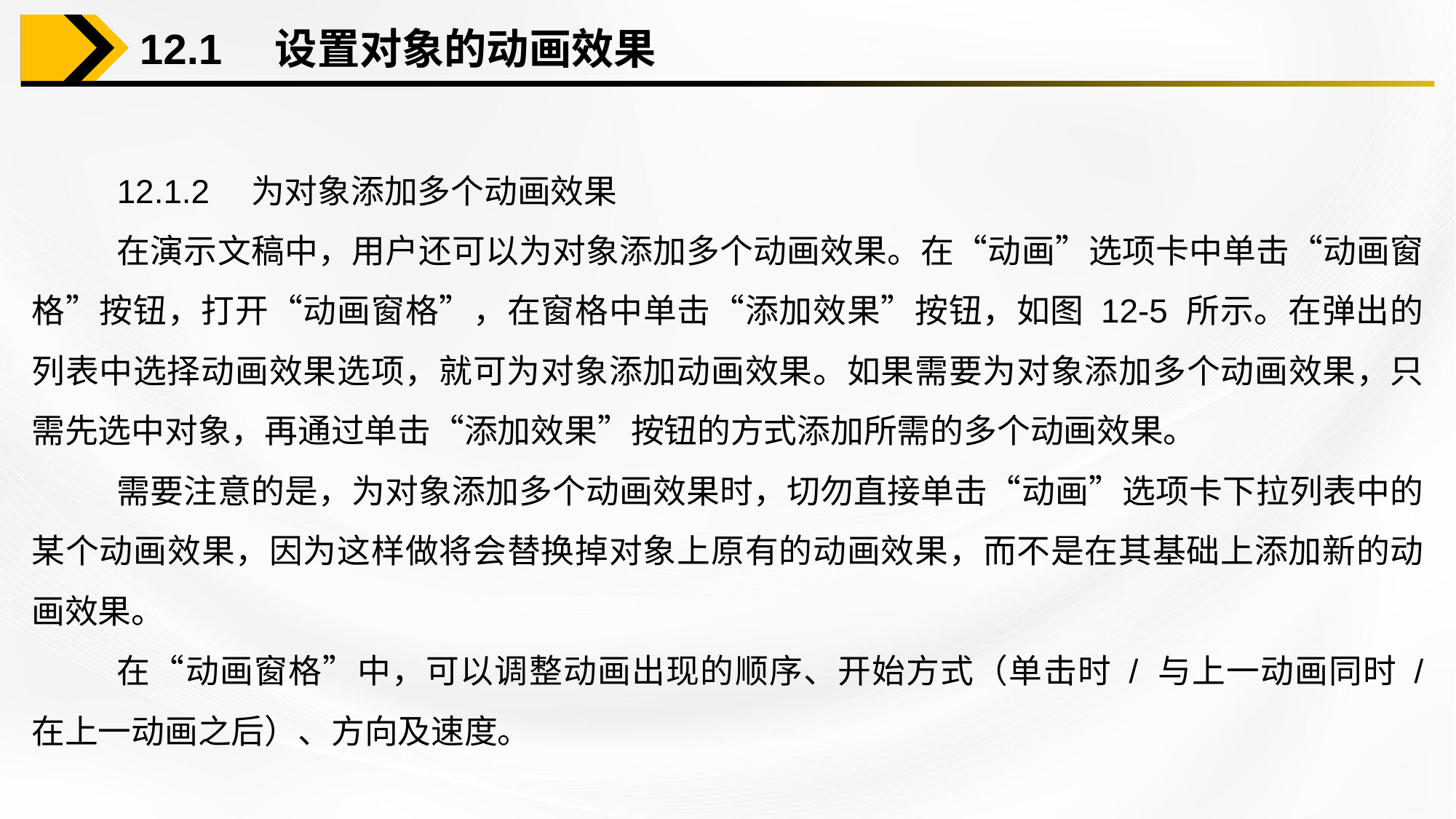

12.1　设置对象的动画效果
12.1.2　为对象添加多个动画效果
在演示文稿中，用户还可以为对象添加多个动画效果。在“动画”选项卡中单击“动画窗格”按钮，打开“动画窗格”，在窗格中单击“添加效果”按钮，如图 12-5 所示。在弹出的列表中选择动画效果选项，就可为对象添加动画效果。如果需要为对象添加多个动画效果，只需先选中对象，再通过单击“添加效果”按钮的方式添加所需的多个动画效果。
需要注意的是，为对象添加多个动画效果时，切勿直接单击“动画”选项卡下拉列表中的某个动画效果，因为这样做将会替换掉对象上原有的动画效果，而不是在其基础上添加新的动画效果。
在“动画窗格”中，可以调整动画出现的顺序、开始方式（单击时 / 与上一动画同时 / 在上一动画之后）、方向及速度。